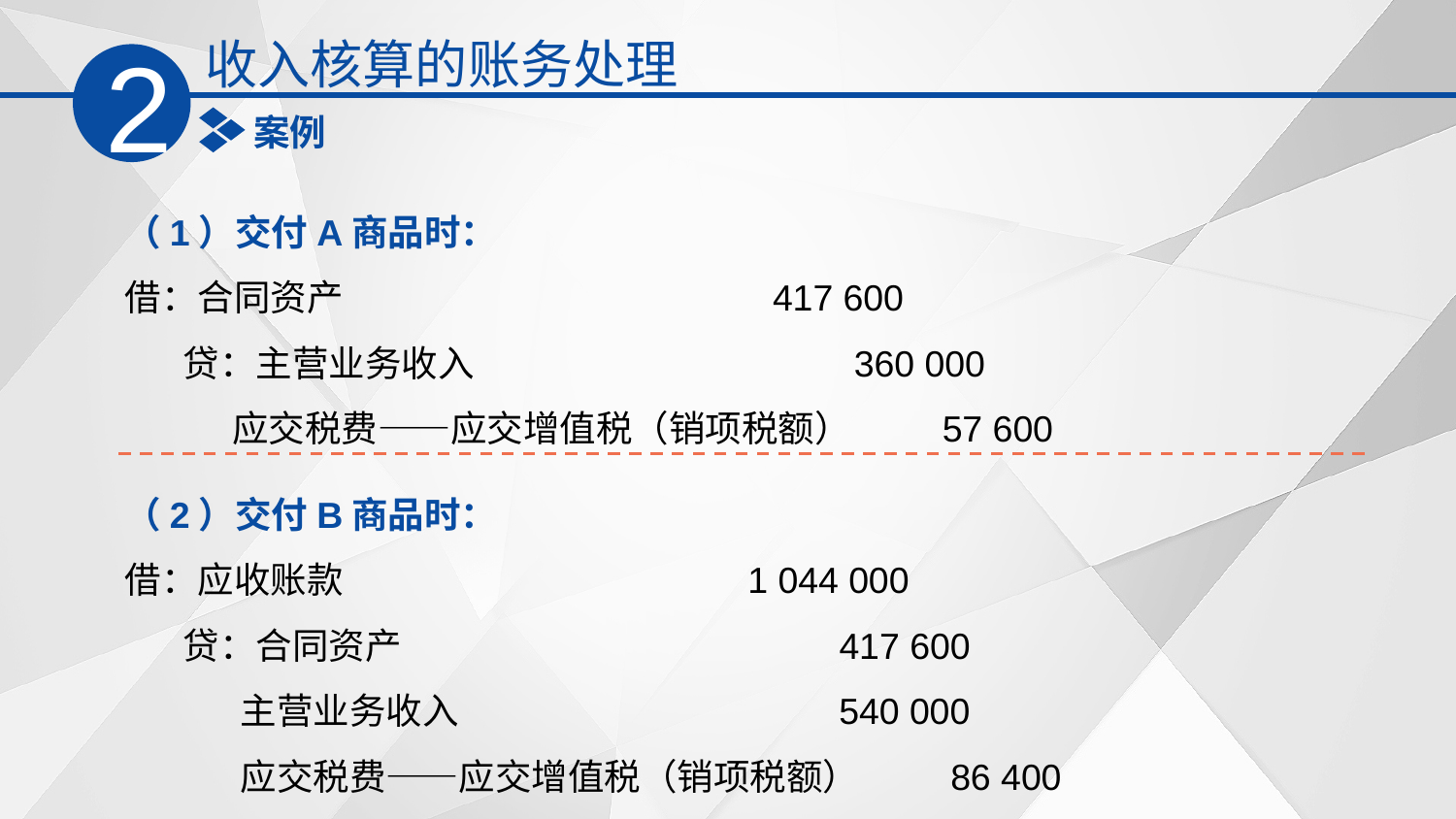

收入核算的账务处理
2

案例

（1）交付A商品时：
借：合同资产                                                   417 600
      贷：主营业务收入                                             360 000
            应交税费——应交增值税（销项税额）          57 600
（2）交付B商品时：
借：应收账款                                                1 044 000
      贷：合同资产                                                    417 600
             主营业务收入                                             540 000
             应交税费——应交增值税（销项税额）          86 400